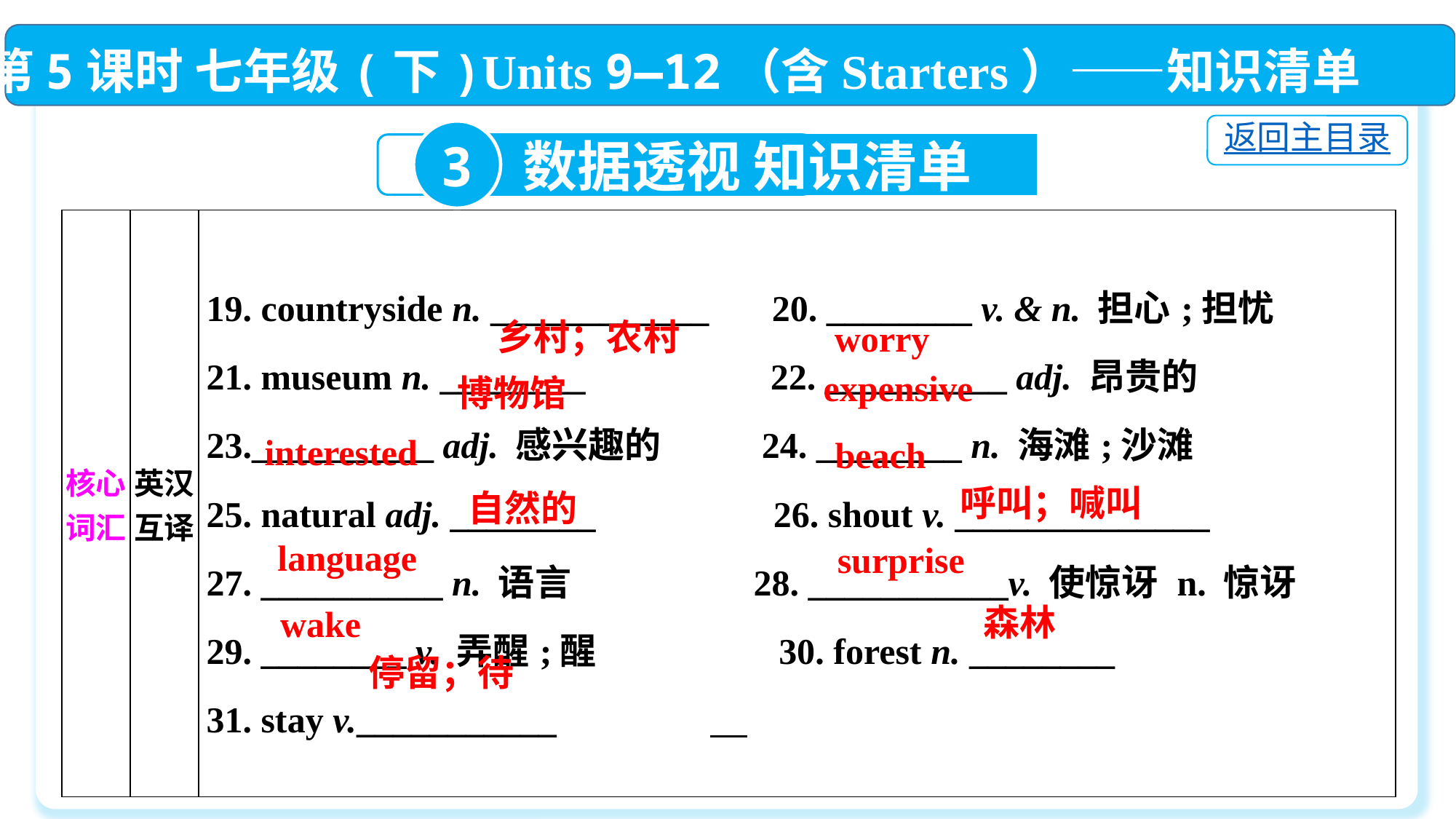

第5课时 七年级(下)Units 9—12（含Starters）——知识清单

返回主目录
3

数据透视 知识清单
| 核心词汇 | 英汉互译 | 19. countryside n. \_\_\_\_\_\_\_\_\_\_\_\_　 20. \_\_\_\_\_\_\_\_ v. & n. 担心;担忧  21. museum n. \_\_\_\_\_\_\_\_　　　  22. \_\_\_\_\_\_\_\_\_\_ adj. 昂贵的  23.\_\_\_\_\_\_\_\_\_\_ adj. 感兴趣的  24. \_\_\_\_\_\_\_\_ n. 海滩;沙滩  25. natural adj. \_\_\_\_\_\_\_\_ 　　　  26. shout v. \_\_\_\_\_\_\_\_\_\_\_\_\_\_　　　  27. \_\_\_\_\_\_\_\_\_\_ n. 语言  28. \_\_\_\_\_\_\_\_\_\_\_v. 使惊讶 n. 惊讶  29. \_\_\_\_\_\_\_\_ v. 弄醒;醒  30. forest n. \_\_\_\_\_\_\_\_　　　  31. stay v.\_\_\_\_\_\_\_\_\_\_\_ |
| --- | --- | --- |

乡村；农村
worry
expensive
博物馆
interested
beach
呼叫；喊叫
自然的
language
surprise
森林
wake
停留；待